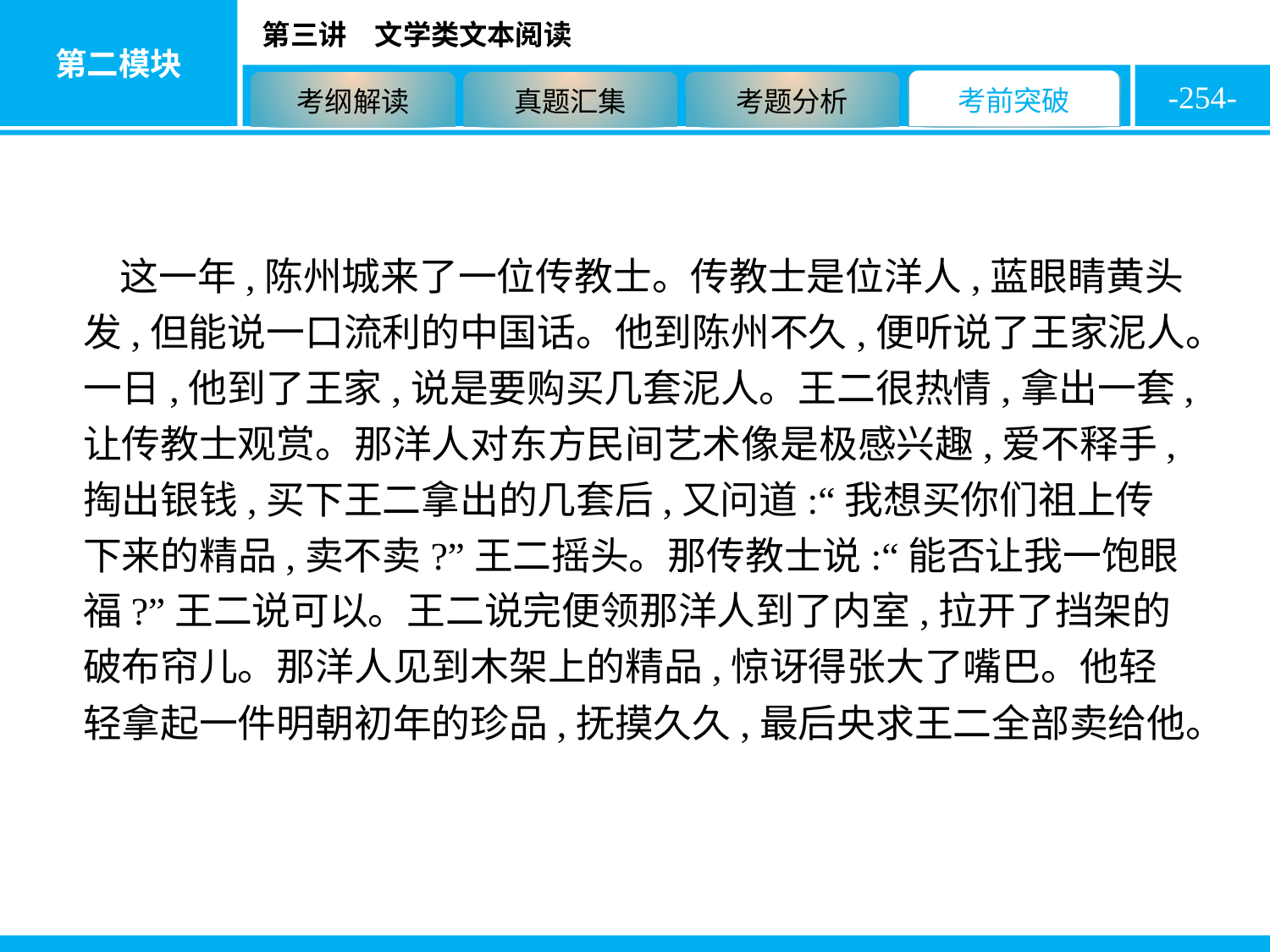

-254-
这一年,陈州城来了一位传教士。传教士是位洋人,蓝眼睛黄头发,但能说一口流利的中国话。他到陈州不久,便听说了王家泥人。一日,他到了王家,说是要购买几套泥人。王二很热情,拿出一套,让传教士观赏。那洋人对东方民间艺术像是极感兴趣,爱不释手,掏出银钱,买下王二拿出的几套后,又问道:“我想买你们祖上传下来的精品,卖不卖?”王二摇头。那传教士说:“能否让我一饱眼福?”王二说可以。王二说完便领那洋人到了内室,拉开了挡架的破布帘儿。那洋人见到木架上的精品,惊讶得张大了嘴巴。他轻轻拿起一件明朝初年的珍品,抚摸久久,最后央求王二全部卖给他。